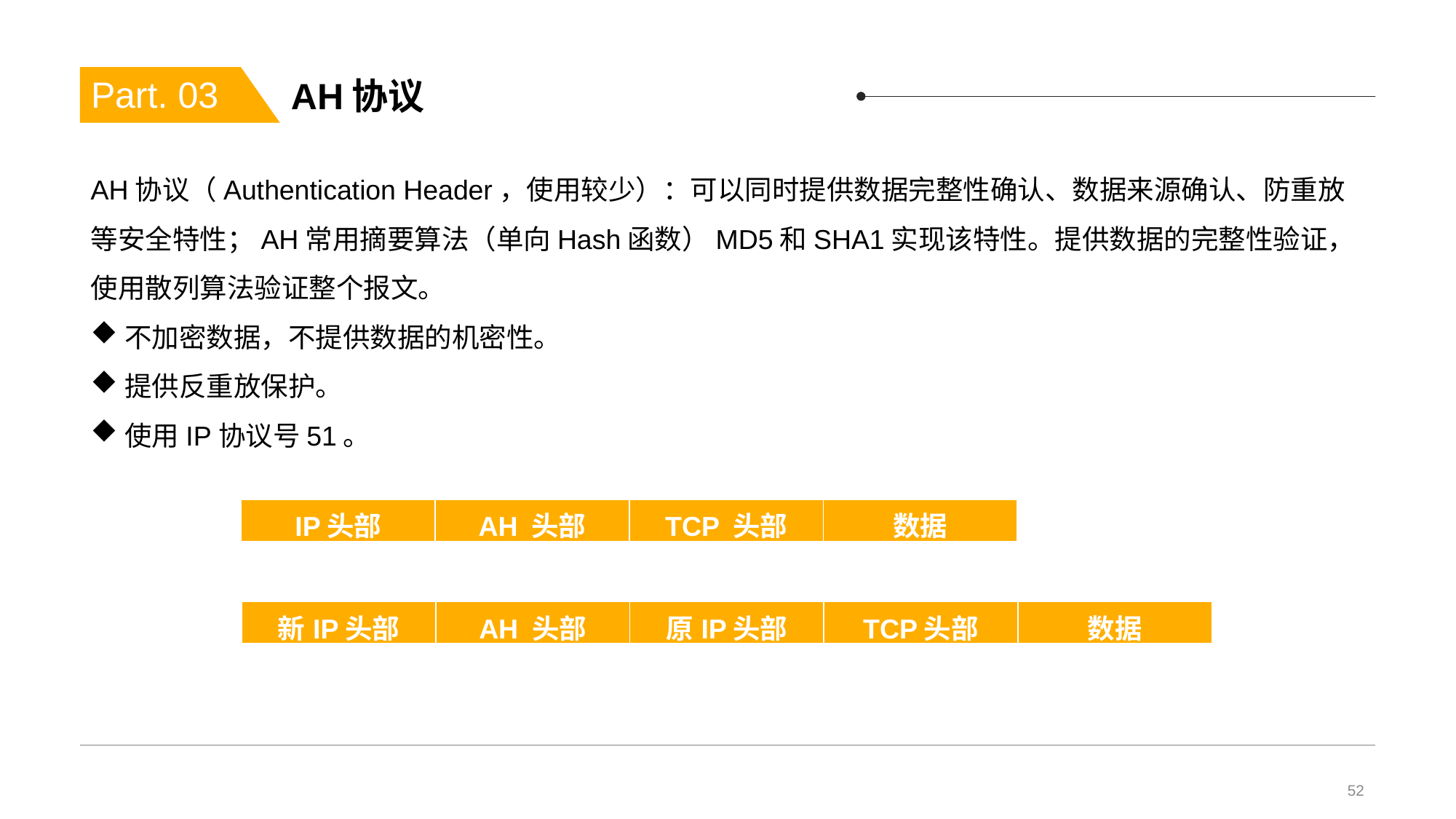

# AH协议
Part. 03
AH协议（Authentication Header，使用较少）：可以同时提供数据完整性确认、数据来源确认、防重放等安全特性；AH常用摘要算法（单向Hash函数）MD5和SHA1实现该特性。提供数据的完整性验证，使用散列算法验证整个报文。
不加密数据，不提供数据的机密性。
提供反重放保护。
使用IP协议号51。
| IP头部 | AH 头部 | TCP 头部 | 数据 |
| --- | --- | --- | --- |
| 新IP头部 | AH 头部 | 原IP头部 | TCP头部 | 数据 |
| --- | --- | --- | --- | --- |
52